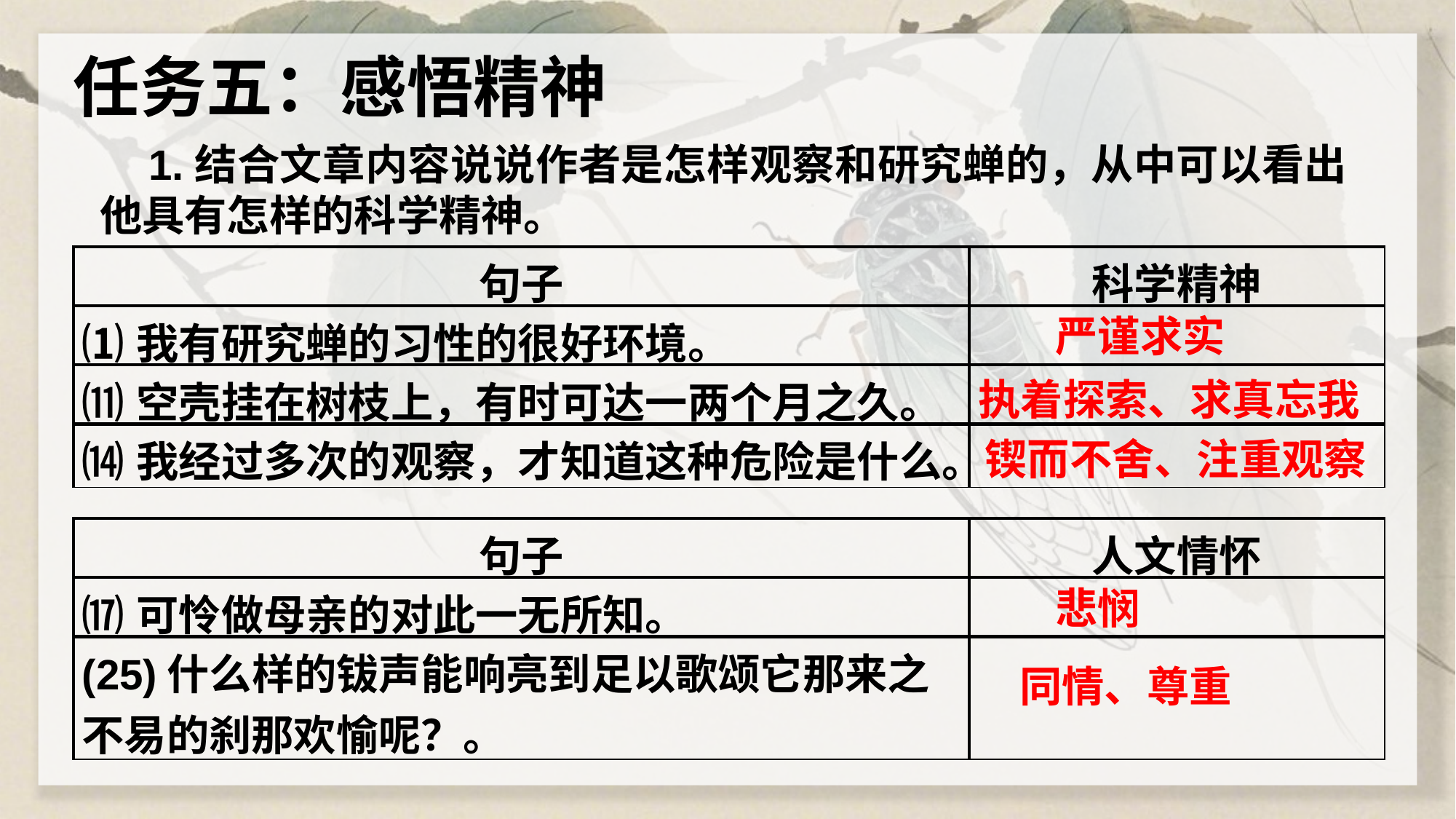

任务五：感悟精神
    1.结合文章内容说说作者是怎样观察和研究蝉的，从中可以看出他具有怎样的科学精神。
| 句子 | 科学精神 |
| --- | --- |
| ⑴我有研究蝉的习性的很好环境。 |  |
| ⑾空壳挂在树枝上，有时可达一两个月之久。 |  |
| ⒁我经过多次的观察，才知道这种危险是什么。 |  |
严谨求实
执着探索、求真忘我
锲而不舍、注重观察
| 句子 | 人文情怀 |
| --- | --- |
| ⒄可怜做母亲的对此一无所知。 |  |
| (25)什么样的钹声能响亮到足以歌颂它那来之不易的刹那欢愉呢？。 |  |
悲悯
同情、尊重